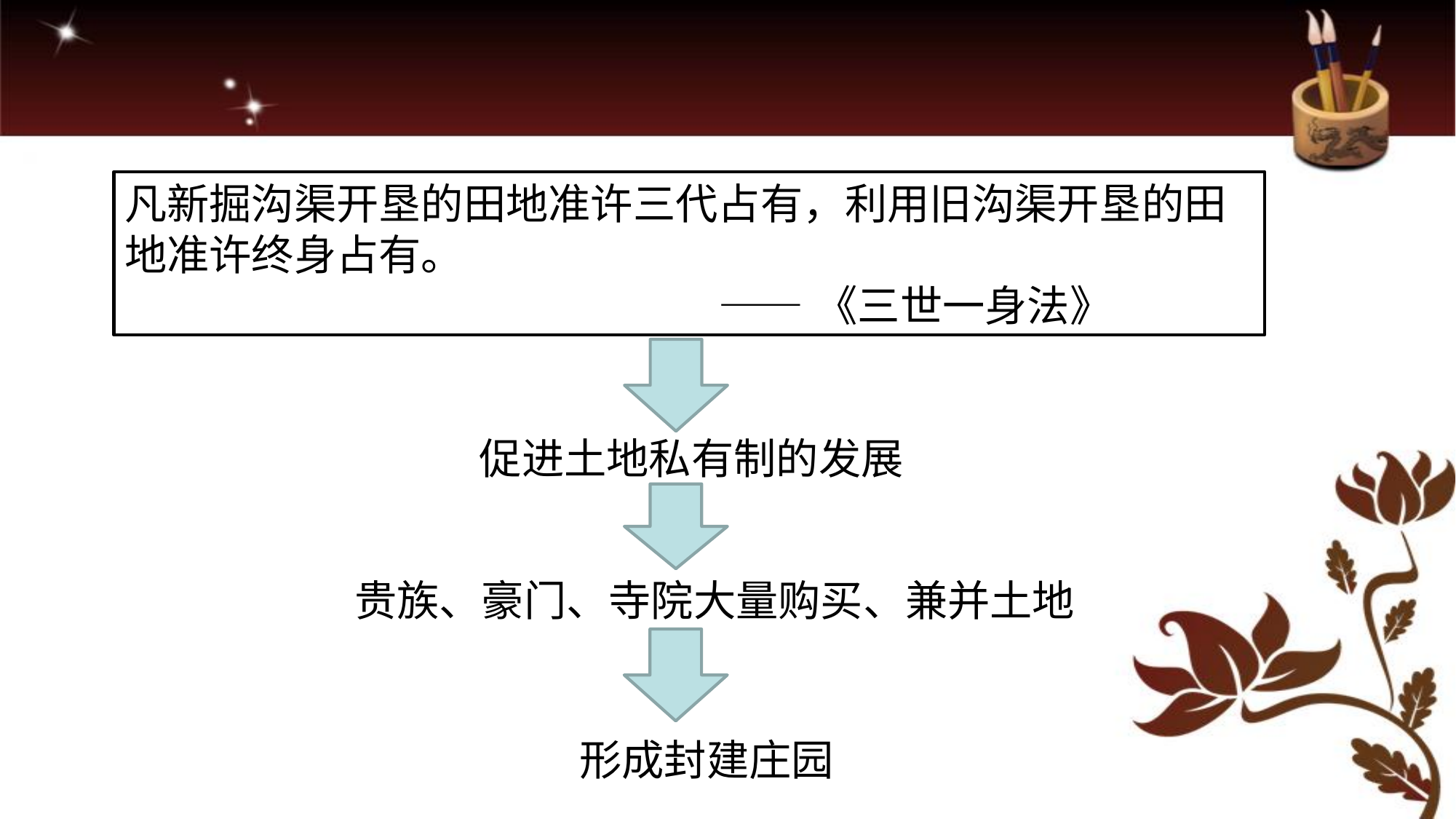

凡新掘沟渠开垦的田地准许三代占有，利用旧沟渠开垦的田地准许终身占有。
                                                               ——《三世一身法》

促进土地私有制的发展

贵族、豪门、寺院大量购买、兼并土地

形成封建庄园